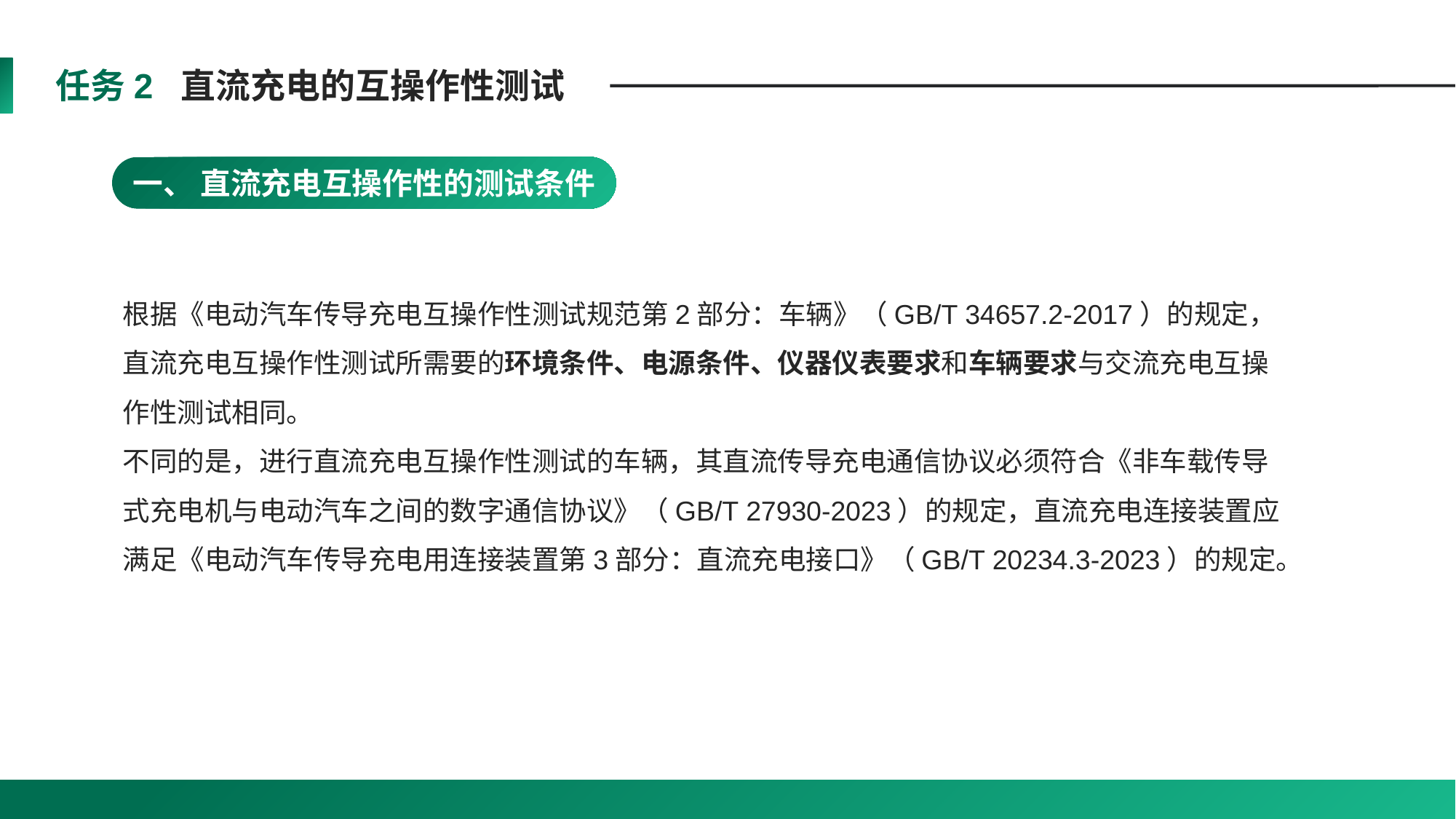

任务2  直流充电的互操作性测试

一、 直流充电互操作性的测试条件
根据《电动汽车传导充电互操作性测试规范第2部分：车辆》（GB/T 34657.2-2017）的规定，直流充电互操作性测试所需要的环境条件、电源条件、仪器仪表要求和车辆要求与交流充电互操作性测试相同。
不同的是，进行直流充电互操作性测试的车辆，其直流传导充电通信协议必须符合《非车载传导式充电机与电动汽车之间的数字通信协议》（GB/T 27930-2023）的规定，直流充电连接装置应满足《电动汽车传导充电用连接装置第3部分：直流充电接口》（GB/T 20234.3-2023）的规定。